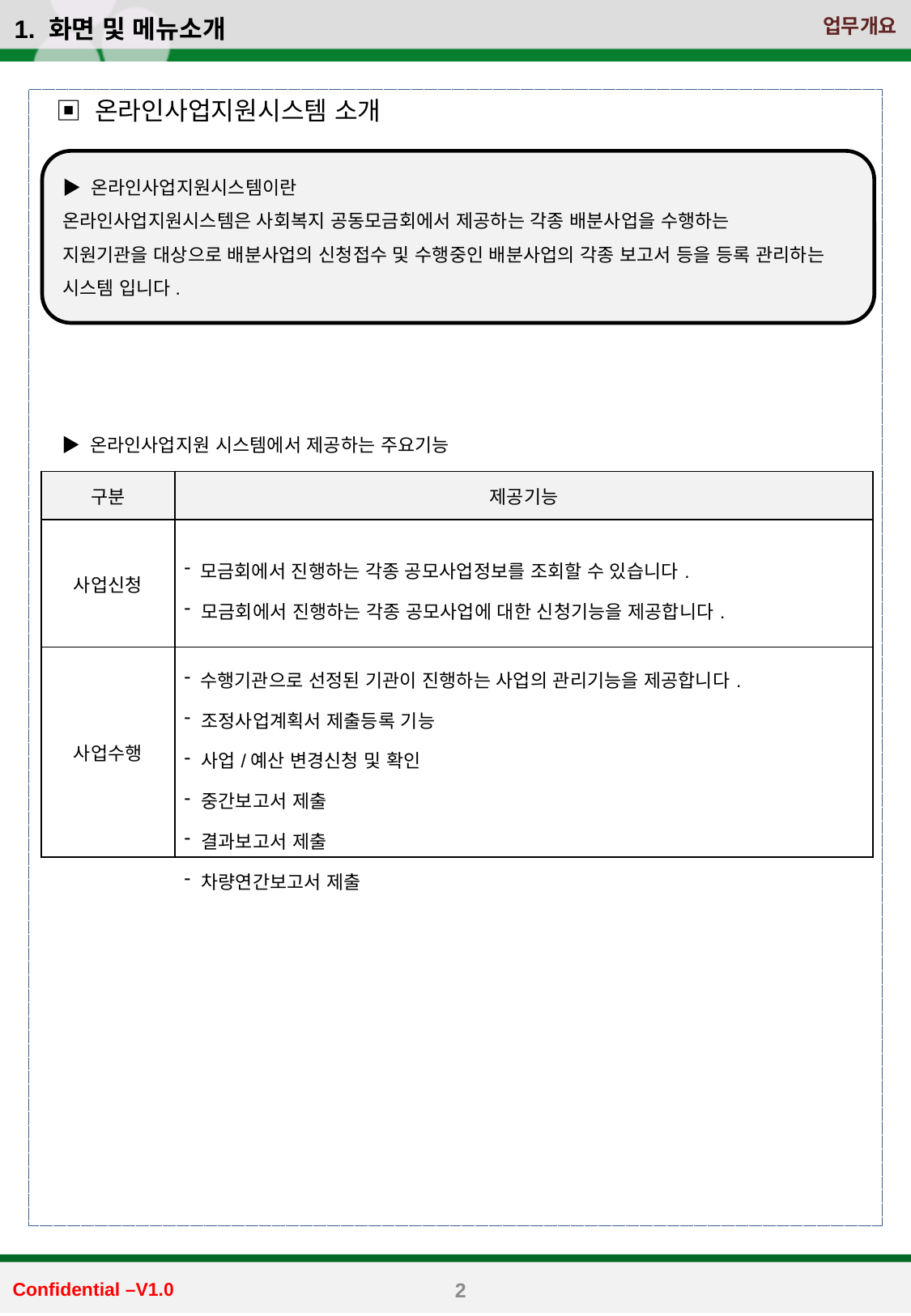

# 1. 화면 및 메뉴소개
▣ 온라인사업지원시스템 소개
▶ 온라인사업지원시스템이란
온라인사업지원시스템은 사회복지 공동모금회에서 제공하는 각종 배분사업을 수행하는
지원기관을 대상으로 배분사업의 신청접수 및 수행중인 배분사업의 각종 보고서 등을 등록 관리하는 시스템 입니다.

▶ 온라인사업지원 시스템에서 제공하는 주요기능
| 구분 | 제공기능 |
| --- | --- |
| 사업신청 | 모금회에서 진행하는 각종 공모사업정보를 조회할 수 있습니다. 모금회에서 진행하는 각종 공모사업에 대한 신청기능을 제공합니다. |
| 사업수행 | 수행기관으로 선정된 기관이 진행하는 사업의 관리기능을 제공합니다. 조정사업계획서 제출등록 기능 사업/예산 변경신청 및 확인 중간보고서 제출 결과보고서 제출 차량연간보고서 제출 |
2